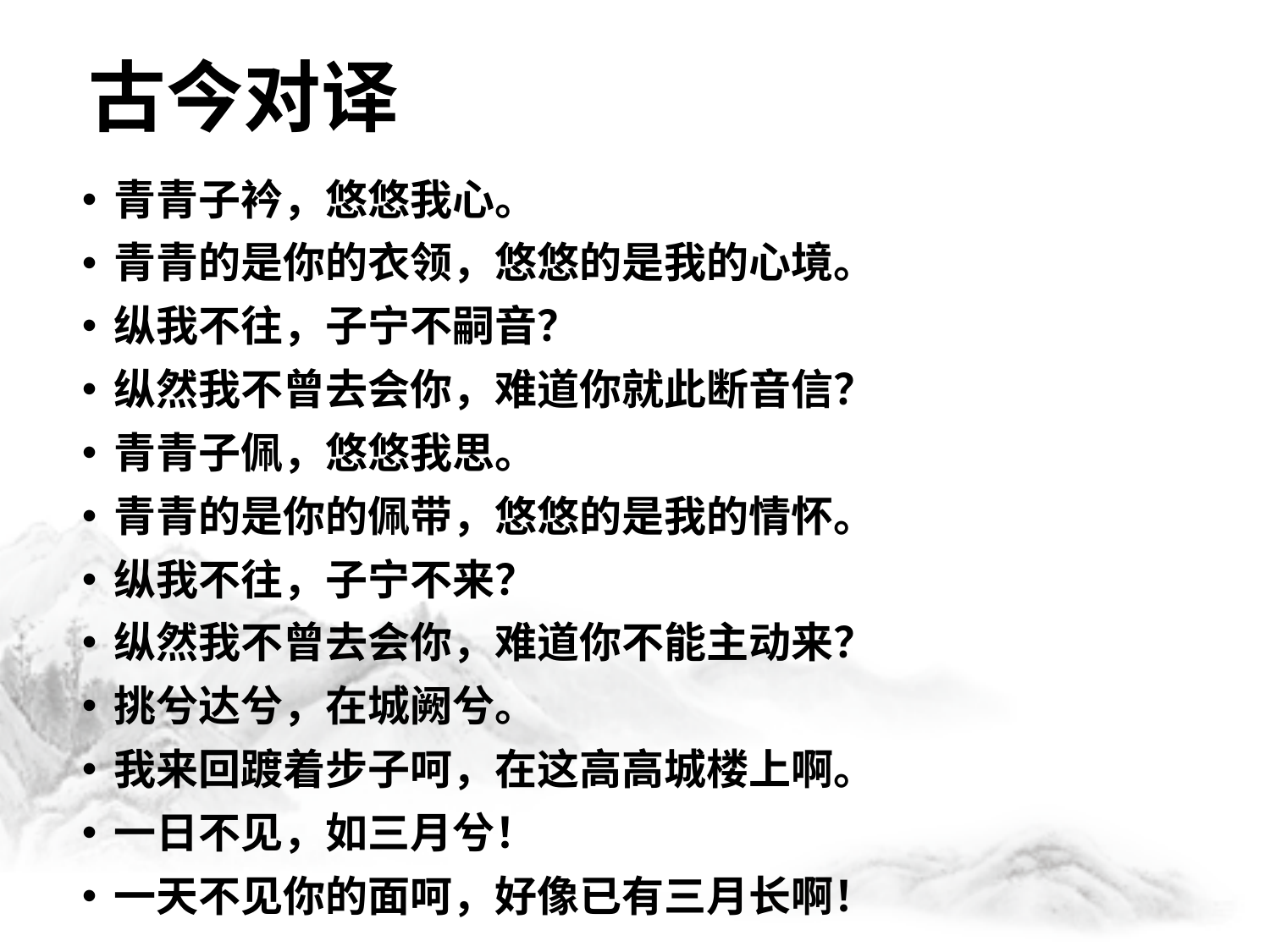

# 古今对译
青青子衿，悠悠我心。
青青的是你的衣领，悠悠的是我的心境。
纵我不往，子宁不嗣音？
纵然我不曾去会你，难道你就此断音信？
青青子佩，悠悠我思。
青青的是你的佩带，悠悠的是我的情怀。
纵我不往，子宁不来？
纵然我不曾去会你，难道你不能主动来？
挑兮达兮，在城阙兮。
我来回踱着步子呵，在这高高城楼上啊。
一日不见，如三月兮！
一天不见你的面呵，好像已有三月长啊！